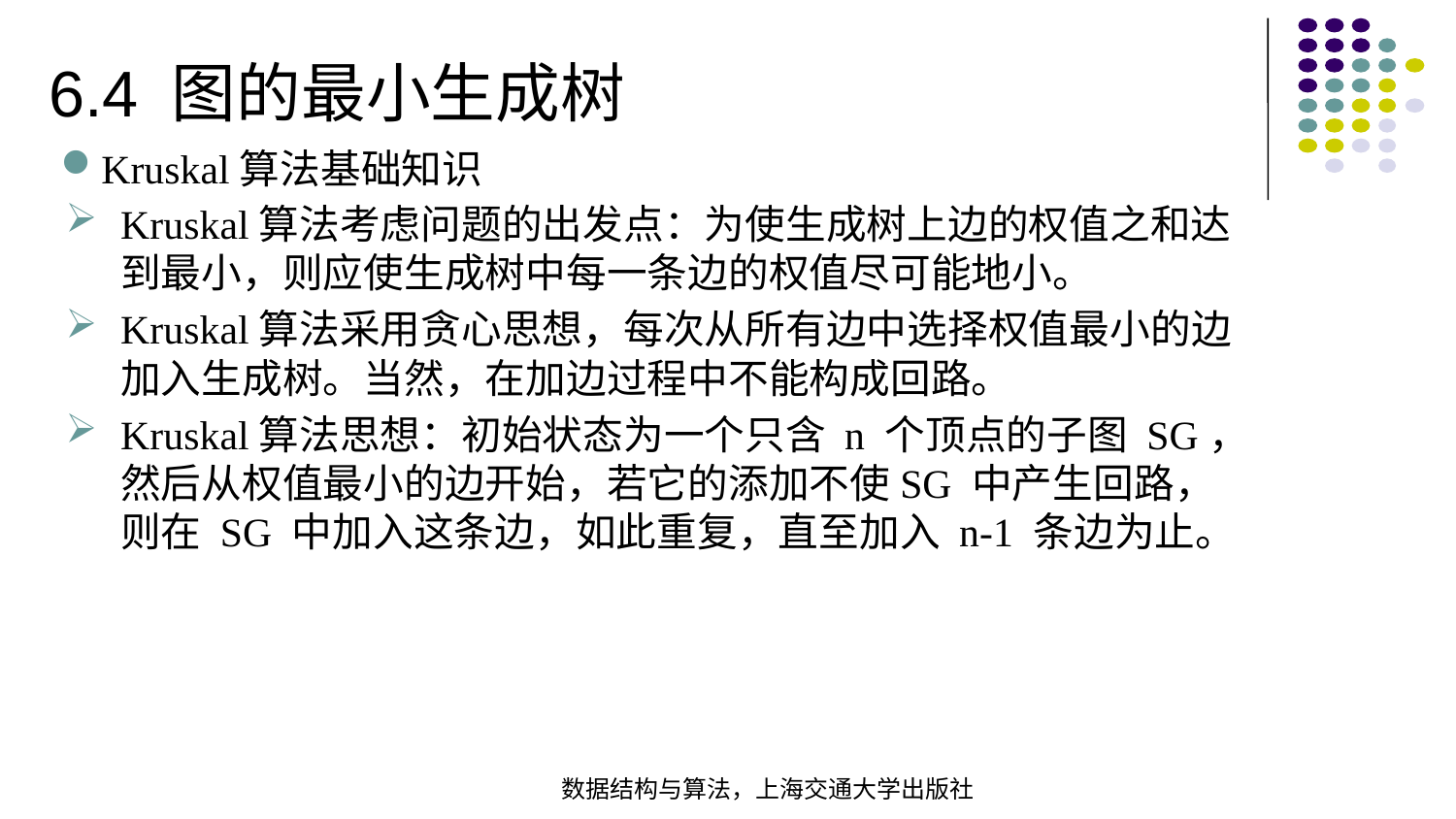

6.4 图的最小生成树
Kruskal算法基础知识
Kruskal算法考虑问题的出发点：为使生成树上边的权值之和达到最小，则应使生成树中每一条边的权值尽可能地小。
Kruskal算法采用贪心思想，每次从所有边中选择权值最小的边加入生成树。当然，在加边过程中不能构成回路。
Kruskal算法思想：初始状态为一个只含 n 个顶点的子图 SG，然后从权值最小的边开始，若它的添加不使SG 中产生回路，则在 SG 中加入这条边，如此重复，直至加入 n-1 条边为止。